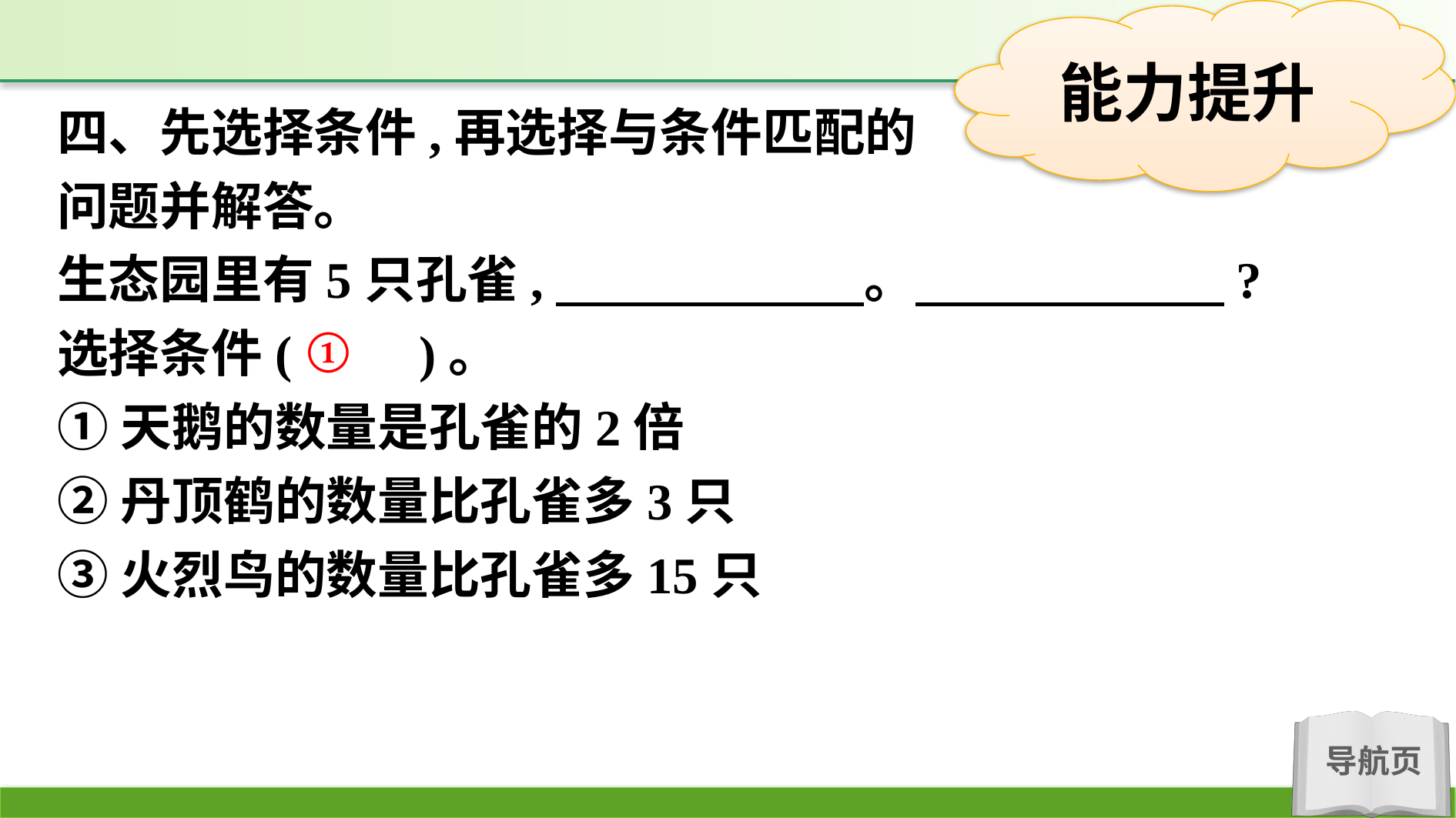

四、先选择条件,再选择与条件匹配的
问题并解答。
生态园里有5只孔雀,　　　　　　。　　　　　　?
选择条件(　　)。
①天鹅的数量是孔雀的2倍
②丹顶鹤的数量比孔雀多3只
③火烈鸟的数量比孔雀多15只
①